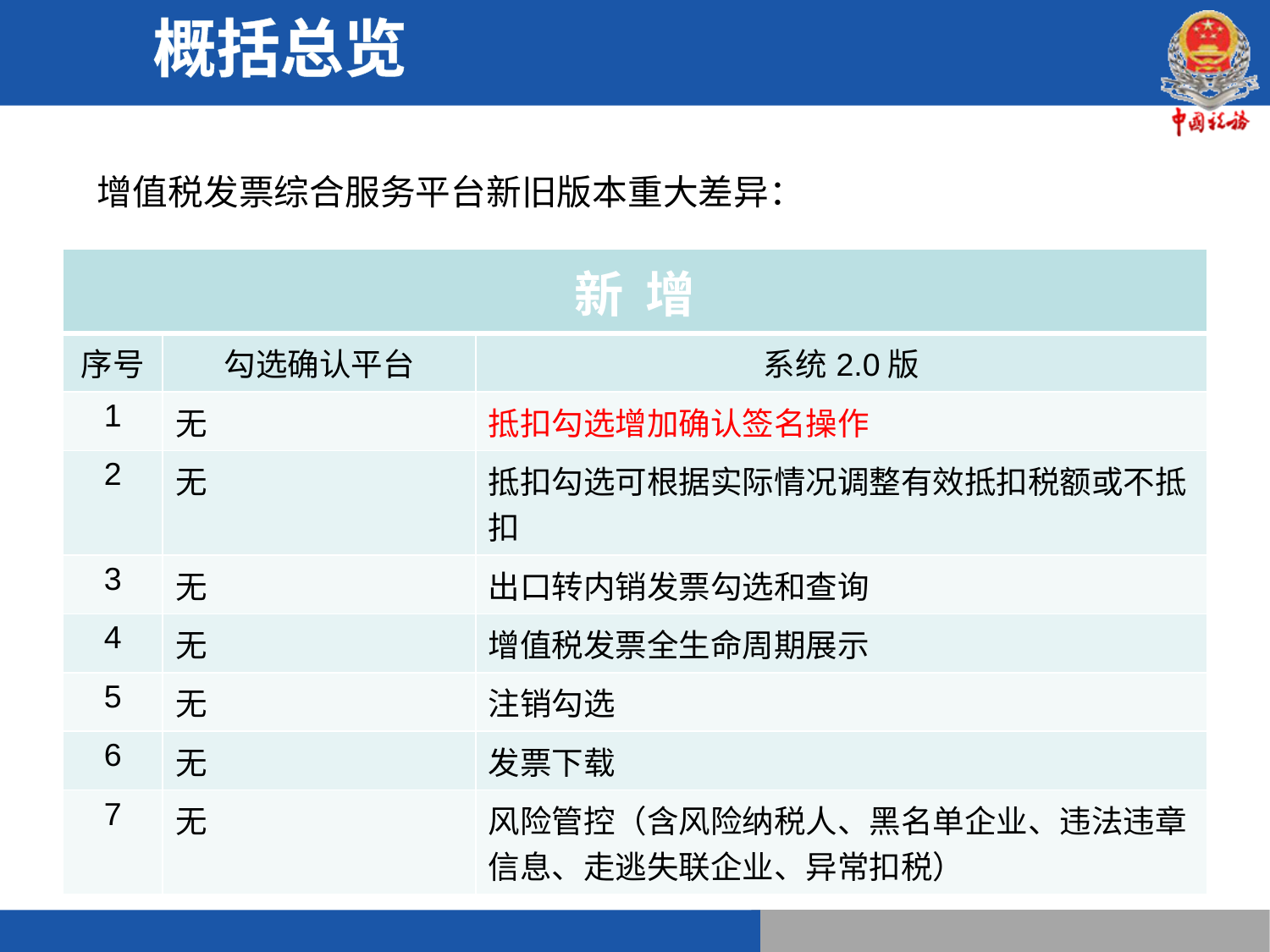

概括总览
增值税发票综合服务平台新旧版本重大差异：
| 新 增 |  |  |
| --- | --- | --- |
| 序号 | 勾选确认平台 | 系统2.0版 |
| 1 | 无 | 抵扣勾选增加确认签名操作 |
| 2 | 无 | 抵扣勾选可根据实际情况调整有效抵扣税额或不抵扣 |
| 3 | 无 | 出口转内销发票勾选和查询 |
| 4 | 无 | 增值税发票全生命周期展示 |
| 5 | 无 | 注销勾选 |
| 6 | 无 | 发票下载 |
| 7 | 无 | 风险管控（含风险纳税人、黑名单企业、违法违章信息、走逃失联企业、异常扣税） |
4